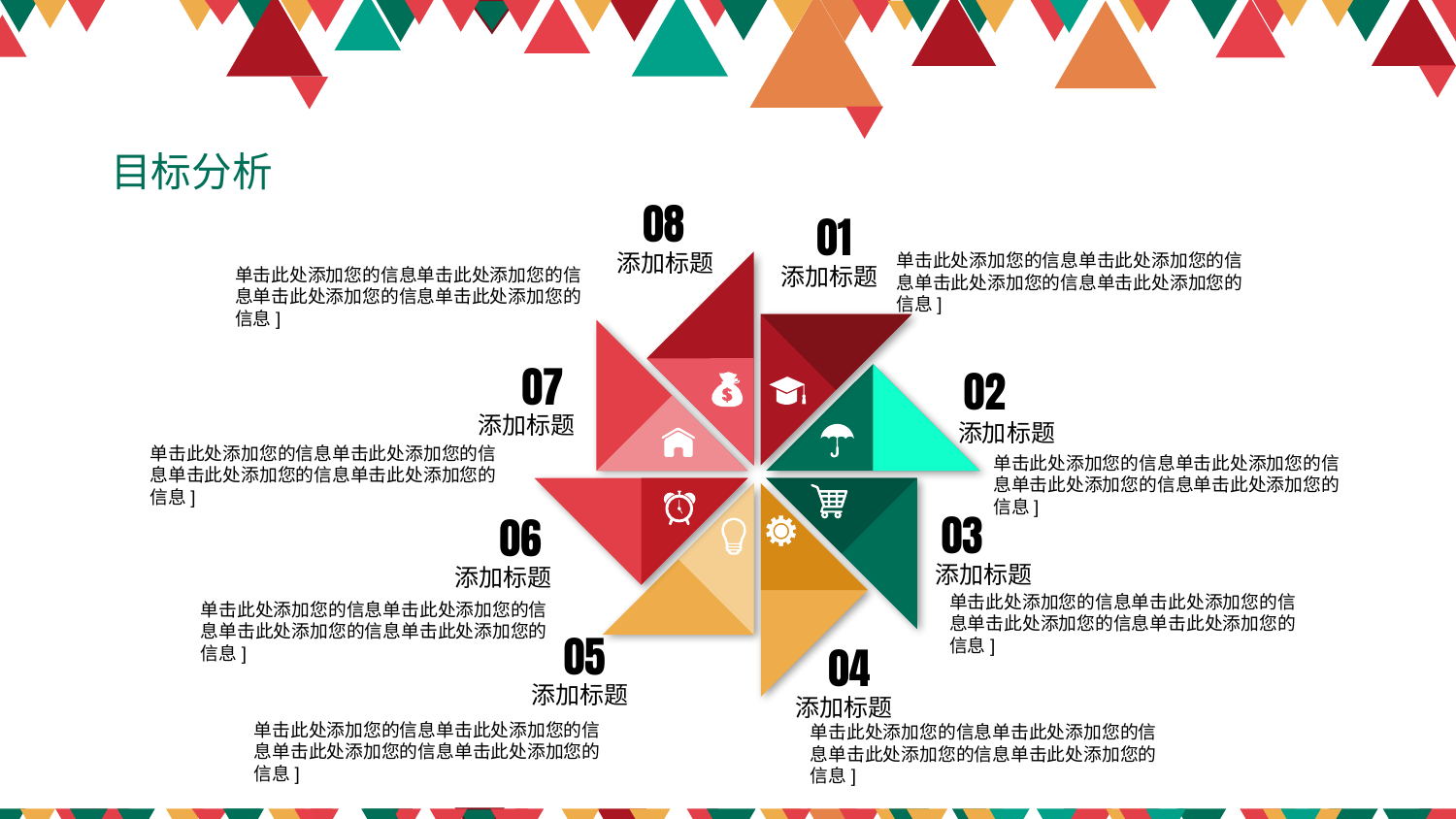

目标分析
08
添加标题
单击此处添加您的信息单击此处添加您的信息单击此处添加您的信息单击此处添加您的信息]
01
单击此处添加您的信息单击此处添加您的信息单击此处添加您的信息单击此处添加您的信息]
添加标题

07
添加标题
单击此处添加您的信息单击此处添加您的信息单击此处添加您的信息单击此处添加您的信息]

02
添加标题
单击此处添加您的信息单击此处添加您的信息单击此处添加您的信息单击此处添加您的信息]

03
添加标题
单击此处添加您的信息单击此处添加您的信息单击此处添加您的信息单击此处添加您的信息]
06
添加标题
单击此处添加您的信息单击此处添加您的信息单击此处添加您的信息单击此处添加您的信息]

05
添加标题
单击此处添加您的信息单击此处添加您的信息单击此处添加您的信息单击此处添加您的信息]
04
添加标题
单击此处添加您的信息单击此处添加您的信息单击此处添加您的信息单击此处添加您的信息]